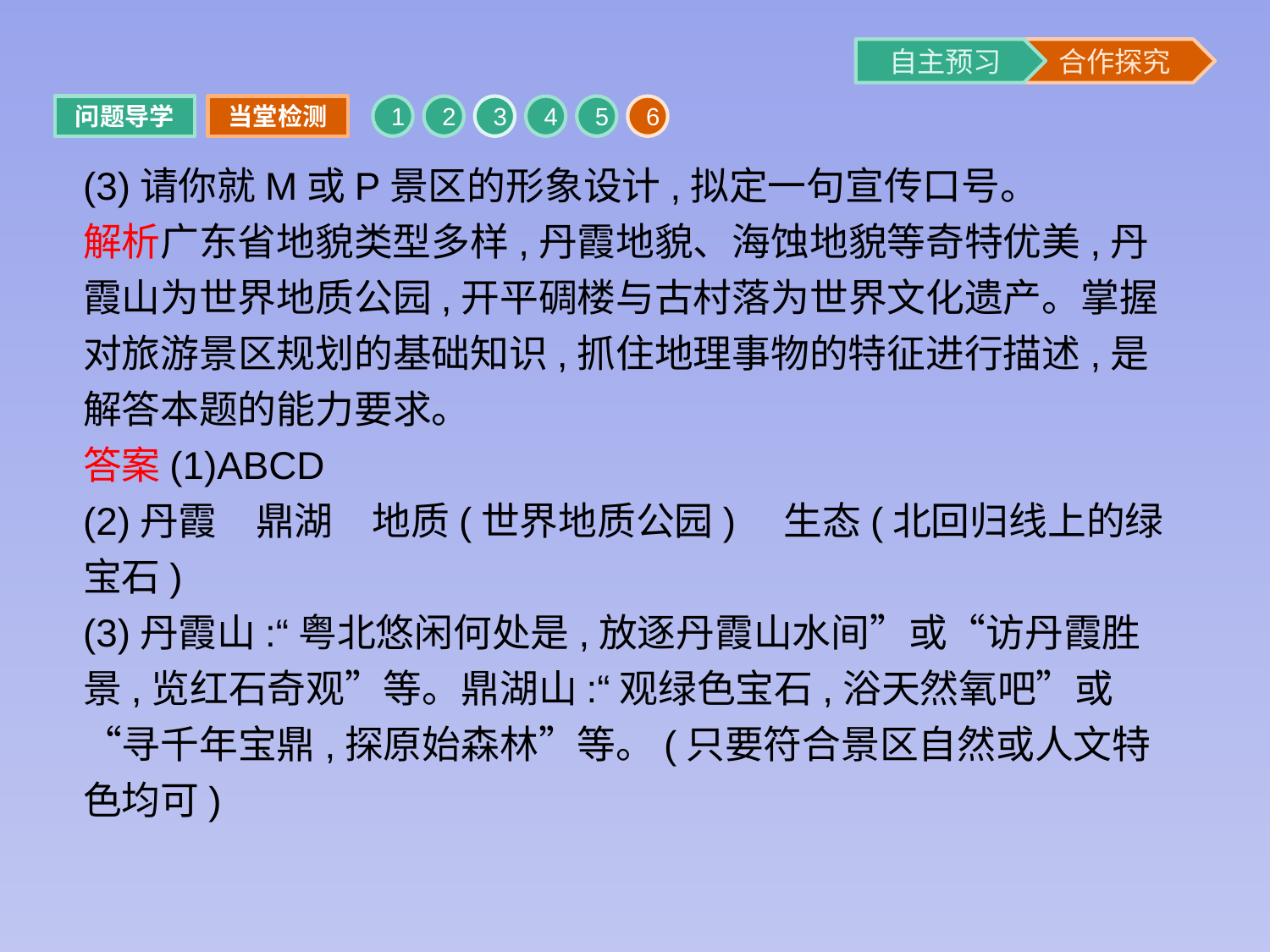

问题导学
当堂检测
1
2
3
4
5
6
(3)请你就M或P景区的形象设计,拟定一句宣传口号。
解析广东省地貌类型多样,丹霞地貌、海蚀地貌等奇特优美,丹霞山为世界地质公园,开平碉楼与古村落为世界文化遗产。掌握对旅游景区规划的基础知识,抓住地理事物的特征进行描述,是解答本题的能力要求。
答案(1)ABCD
(2)丹霞　鼎湖　地质(世界地质公园)　生态(北回归线上的绿宝石)
(3)丹霞山:“粤北悠闲何处是,放逐丹霞山水间”或“访丹霞胜景,览红石奇观”等。鼎湖山:“观绿色宝石,浴天然氧吧”或“寻千年宝鼎,探原始森林”等。(只要符合景区自然或人文特色均可)